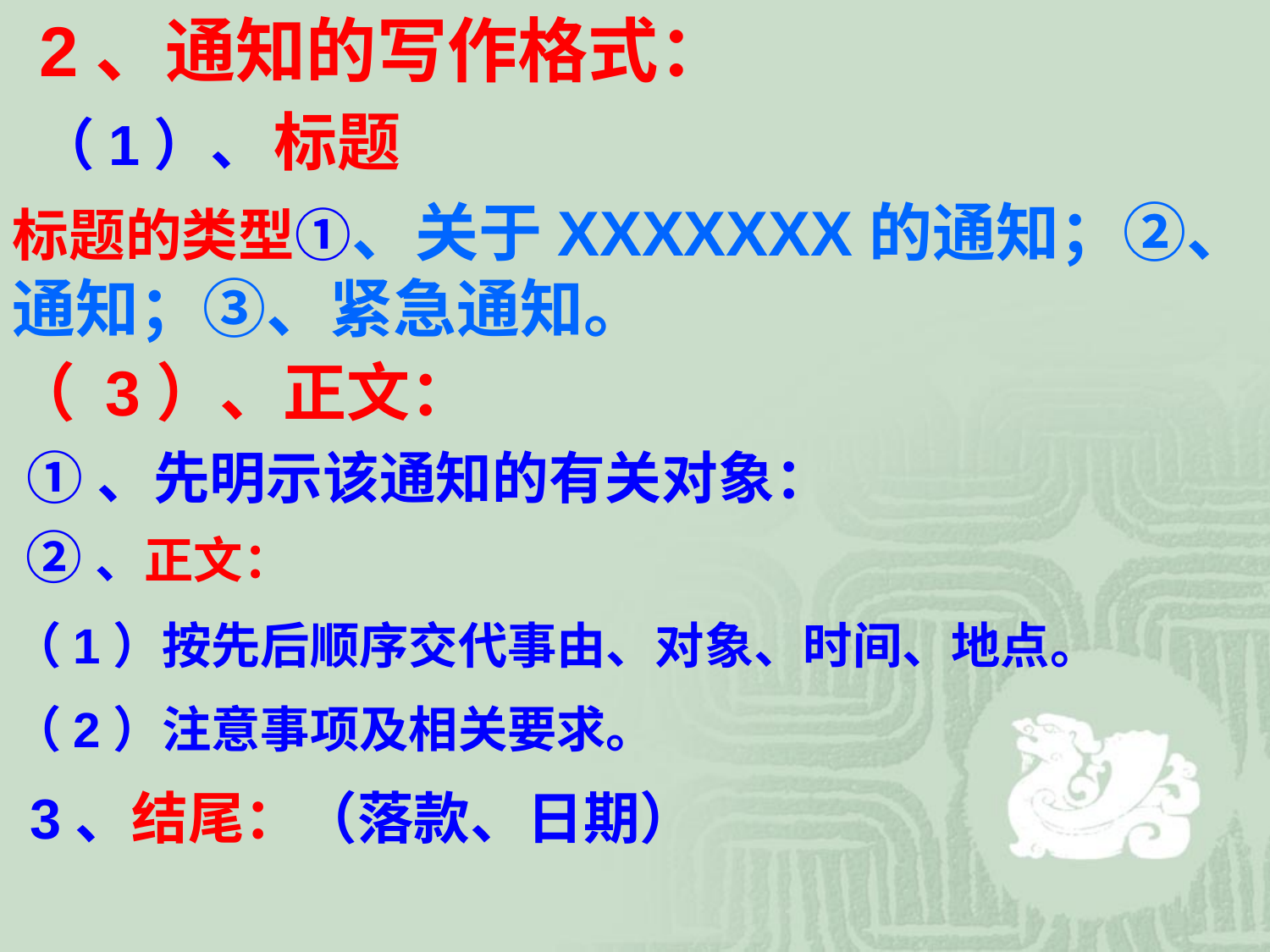

2、通知的写作格式：
 （1）、 标题
标题的类型①、关于XXXXXXX的通知；②、通知；③、紧急通知。
（ 3）、正文：
  ①、先明示该通知的有关对象：
 ②、正文：
（1）按先后顺序交代事由、对象、时间、地点。
（2）注意事项及相关要求。
  3、结尾：（落款、日期）